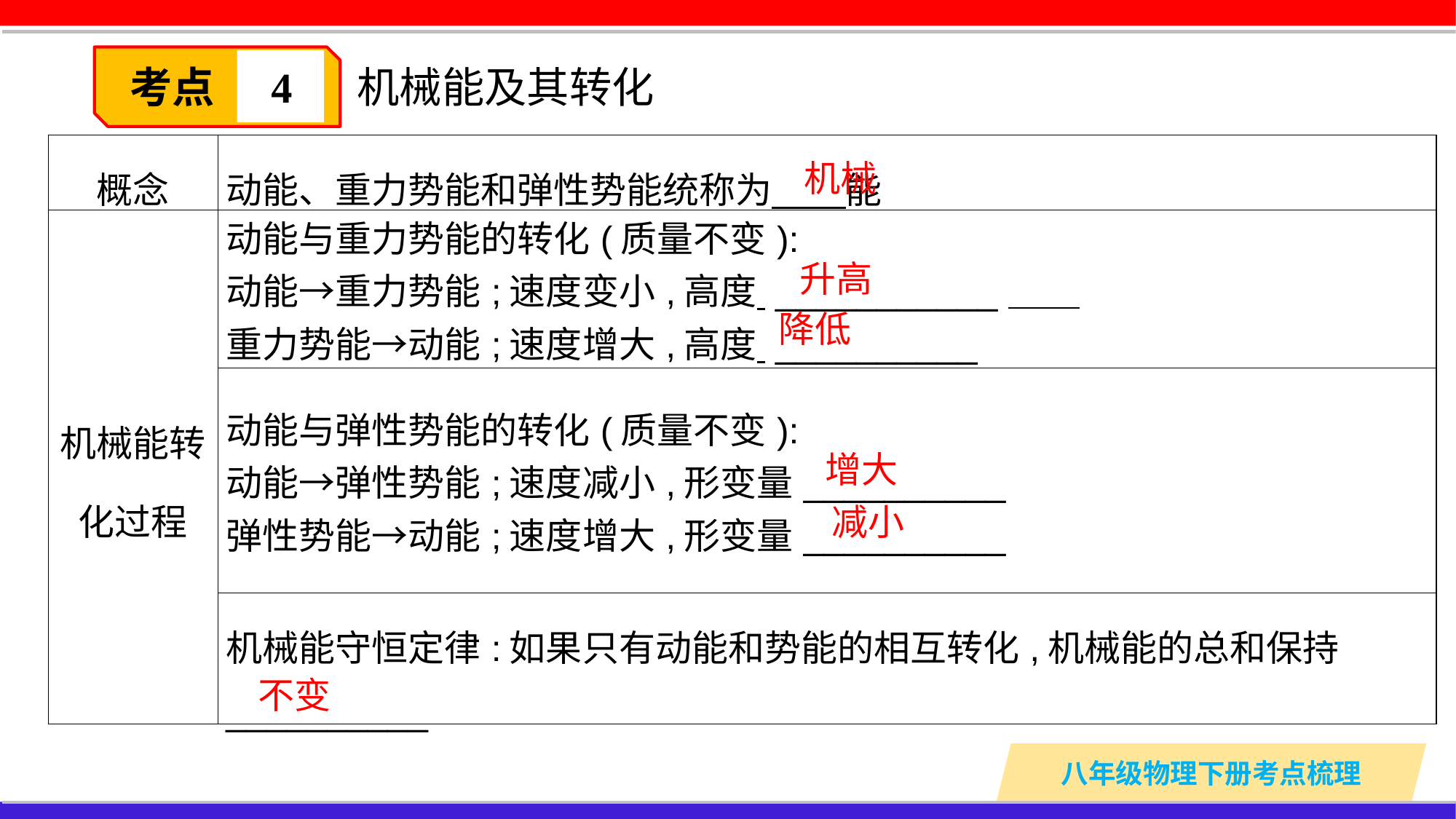

考点
4
机械能及其转化
| 概念 | 动能、重力势能和弹性势能统称为 能 |
| --- | --- |
| 机械能转 化过程 | 动能与重力势能的转化(质量不变): 动能→重力势能;速度变小,高度 \_\_\_\_\_\_\_\_\_\_\_ 重力势能→动能;速度增大,高度 \_\_\_\_\_\_\_\_\_\_ |
|  | 动能与弹性势能的转化(质量不变): 动能→弹性势能;速度减小,形变量\_\_\_\_\_\_\_\_\_\_ 弹性势能→动能;速度增大,形变量\_\_\_\_\_\_\_\_\_\_ |
|  | 机械能守恒定律:如果只有动能和势能的相互转化,机械能的总和保持\_\_\_\_\_\_\_\_\_\_ |
机械
升高
降低
增大
减小
不变